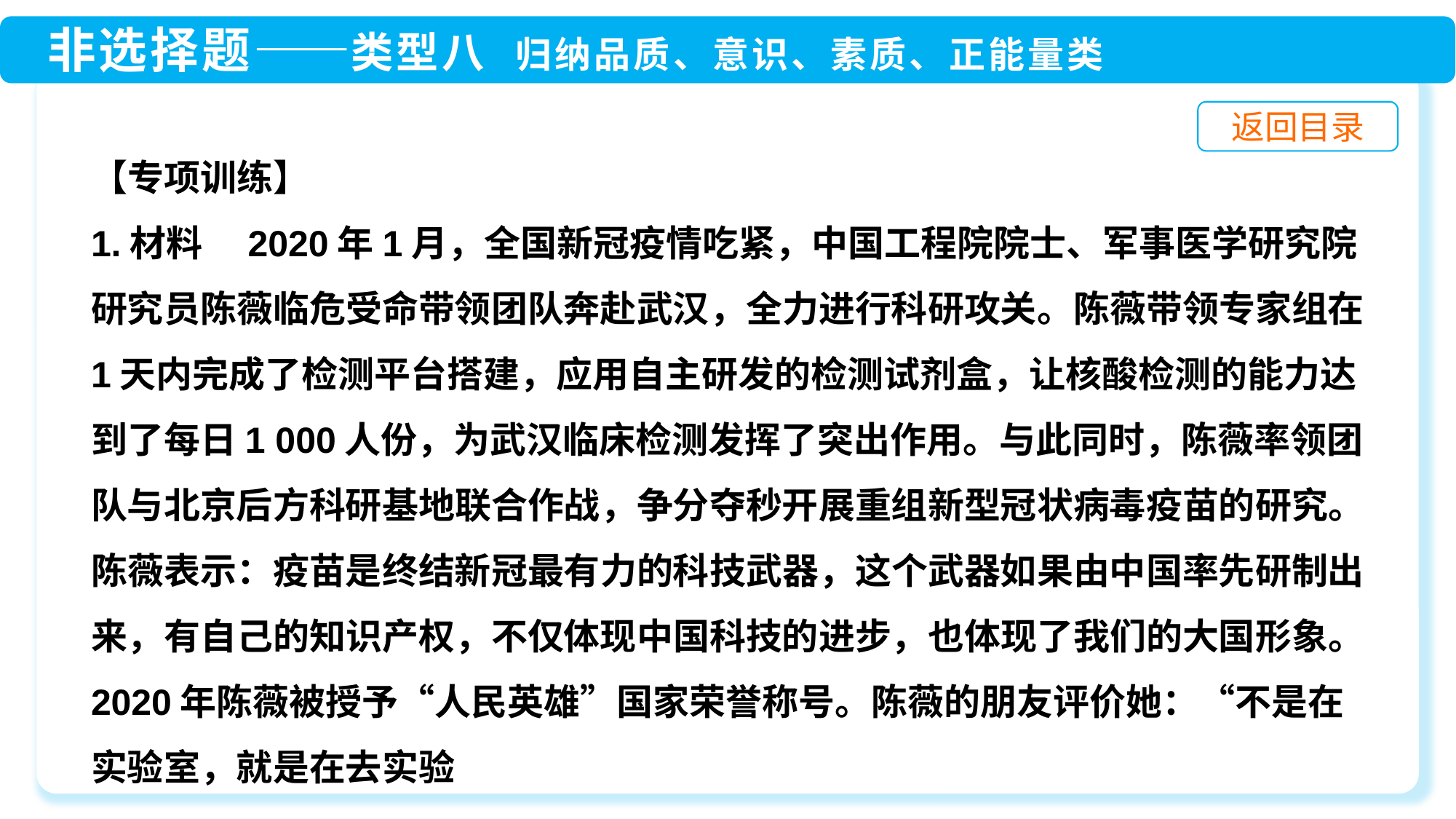

【专项训练】
1.材料　2020年1月，全国新冠疫情吃紧，中国工程院院士、军事医学研究院研究员陈薇临危受命带领团队奔赴武汉，全力进行科研攻关。陈薇带领专家组在1天内完成了检测平台搭建，应用自主研发的检测试剂盒，让核酸检测的能力达到了每日1 000人份，为武汉临床检测发挥了突出作用。与此同时，陈薇率领团队与北京后方科研基地联合作战，争分夺秒开展重组新型冠状病毒疫苗的研究。陈薇表示：疫苗是终结新冠最有力的科技武器，这个武器如果由中国率先研制出来，有自己的知识产权，不仅体现中国科技的进步，也体现了我们的大国形象。2020年陈薇被授予“人民英雄”国家荣誉称号。陈薇的朋友评价她：“不是在实验室，就是在去实验